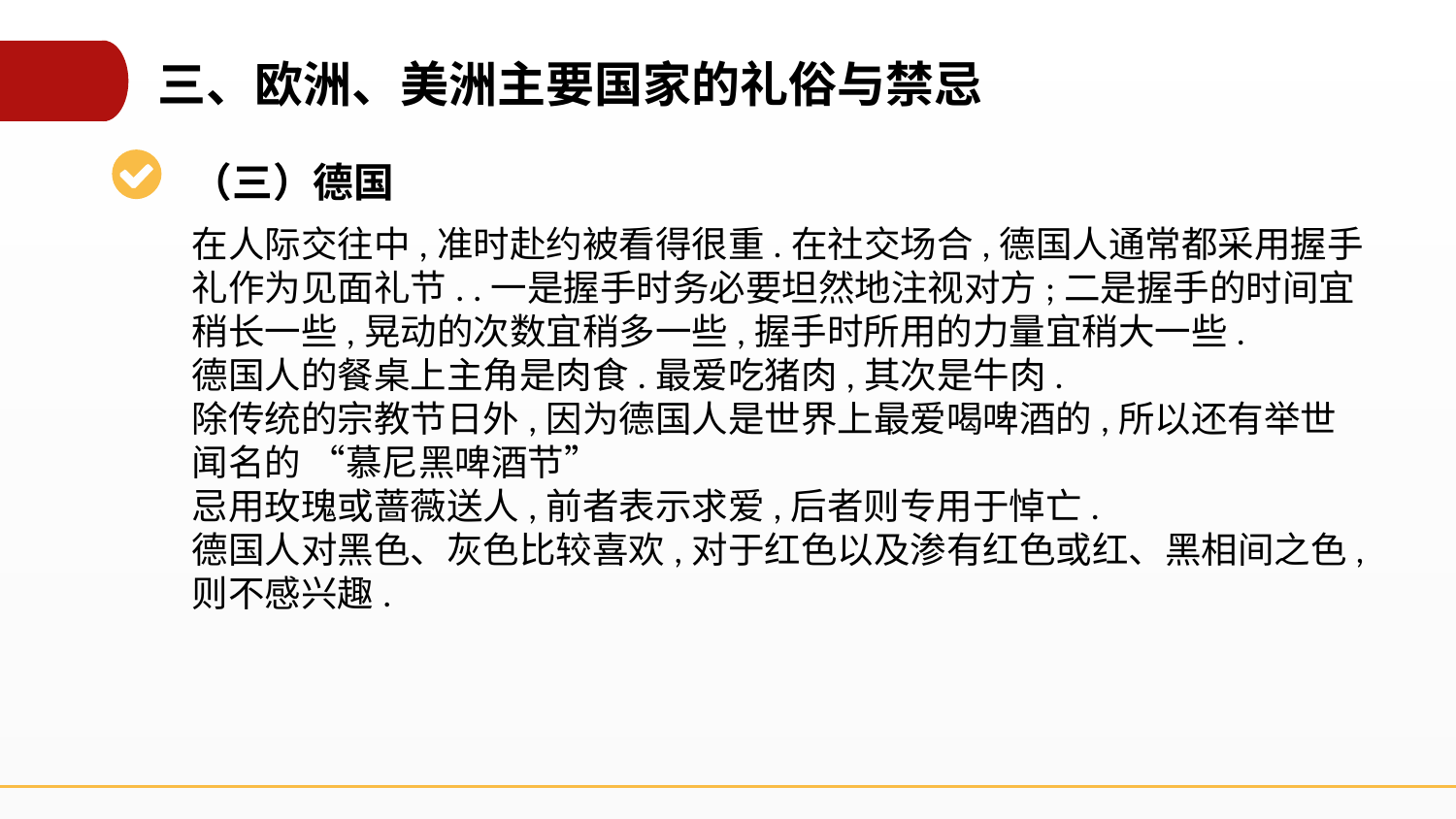

三、欧洲、美洲主要国家的礼俗与禁忌

（三）德国
在人际交往中,准时赴约被看得很重.在社交场合,德国人通常都采用握手礼作为见面礼节. .一是握手时务必要坦然地注视对方;二是握手的时间宜稍长一些,晃动的次数宜稍多一些,握手时所用的力量宜稍大一些.
德国人的餐桌上主角是肉食.最爱吃猪肉,其次是牛肉.
除传统的宗教节日外,因为德国人是世界上最爱喝啤酒的,所以还有举世闻名的 “慕尼黑啤酒节”
忌用玫瑰或蔷薇送人,前者表示求爱,后者则专用于悼亡.
德国人对黑色、灰色比较喜欢,对于红色以及渗有红色或红、黑相间之色,则不感兴趣.